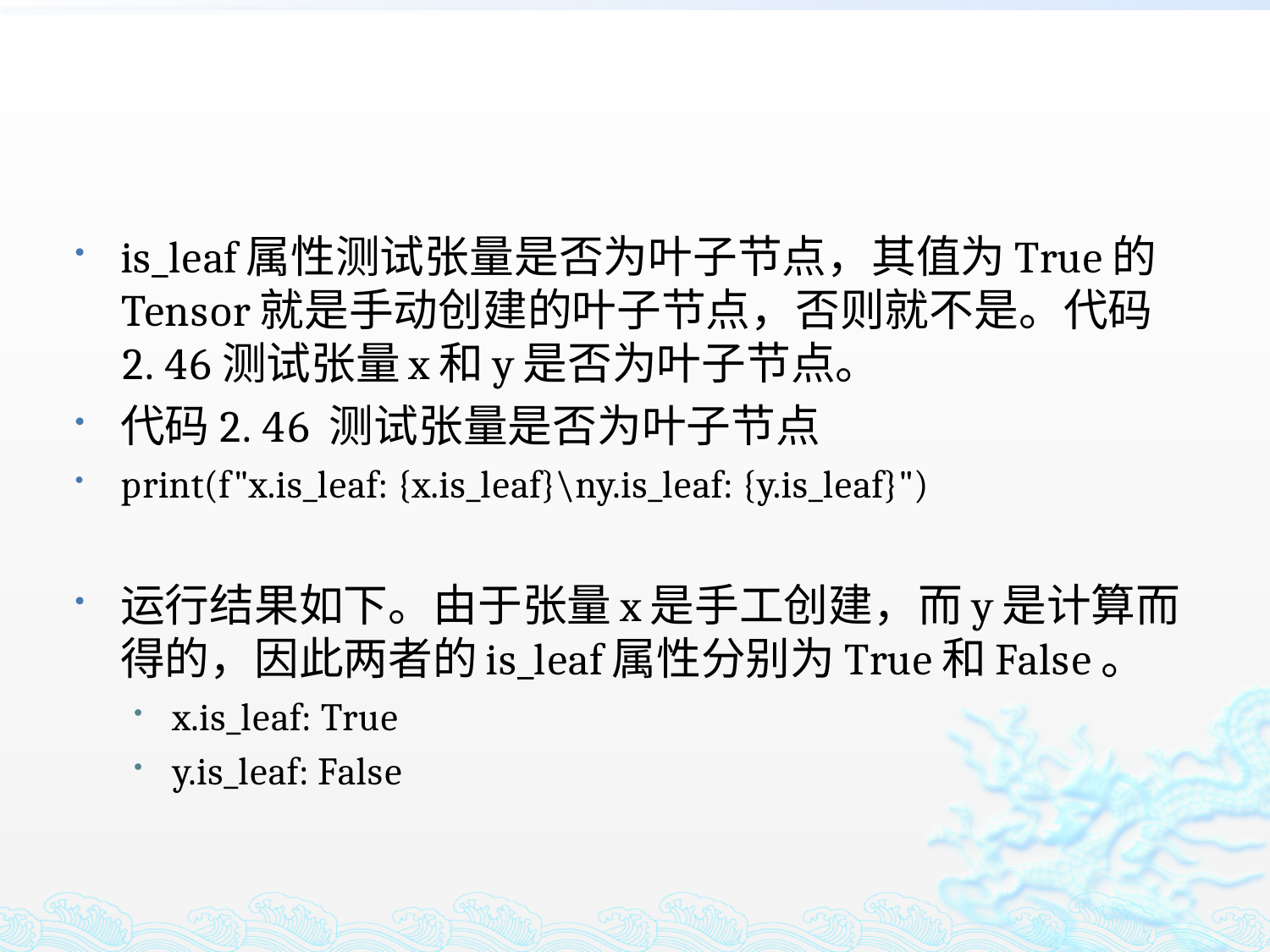

is_leaf属性测试张量是否为叶子节点，其值为True的Tensor就是手动创建的叶子节点，否则就不是。代码2. 46测试张量x和y是否为叶子节点。
代码2. 46 测试张量是否为叶子节点
print(f"x.is_leaf: {x.is_leaf}\ny.is_leaf: {y.is_leaf}")

运行结果如下。由于张量x是手工创建，而y是计算而得的，因此两者的is_leaf属性分别为True和False。
x.is_leaf: True
y.is_leaf: False